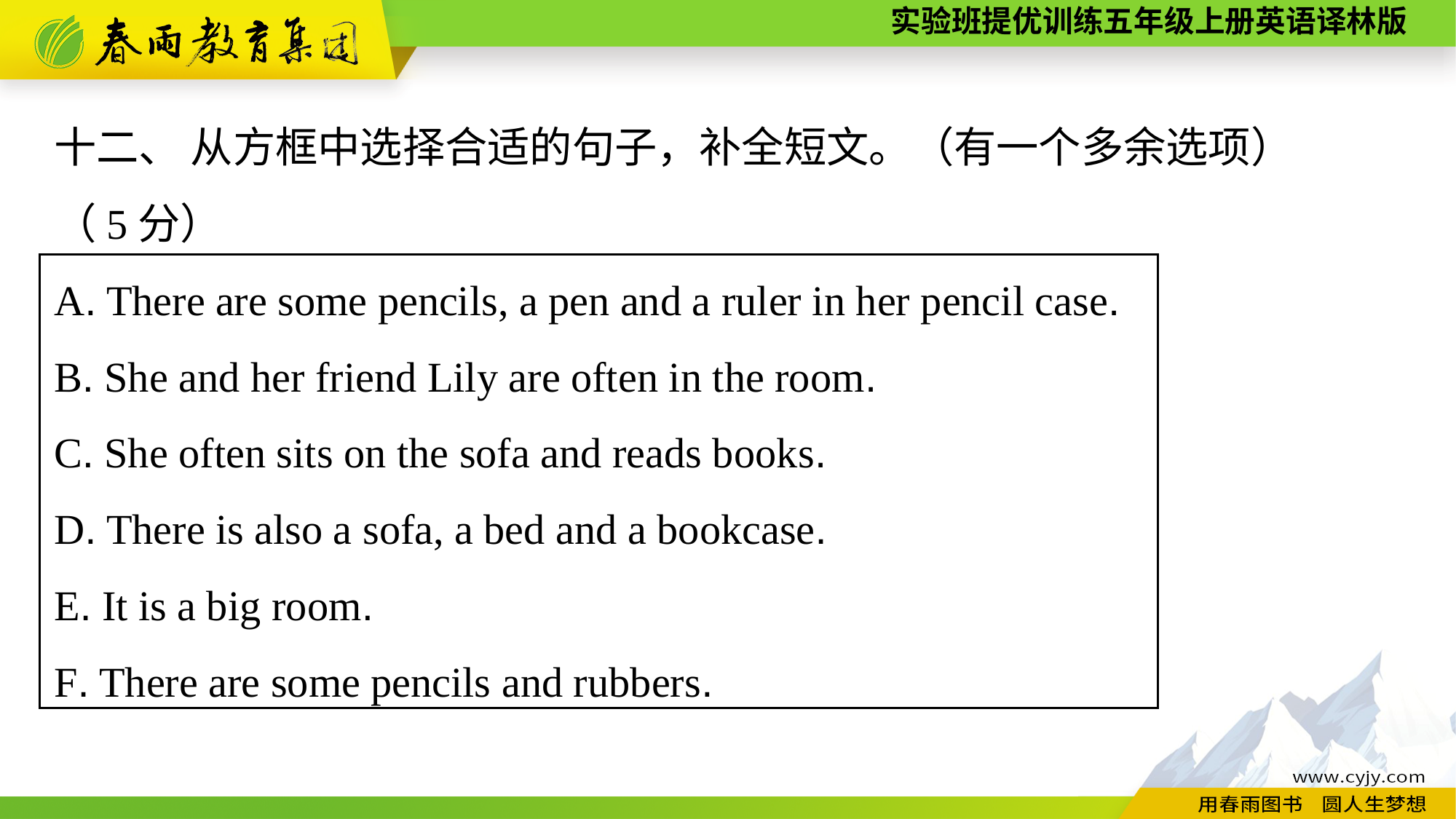

十二、 从方框中选择合适的句子，补全短文。（有一个多余选项）
（5分）
A. There are some pencils, a pen and a ruler in her pencil case.
B. She and her friend Lily are often in the room.
C. She often sits on the sofa and reads books.
D. There is also a sofa, a bed and a bookcase.
E. It is a big room.
F. There are some pencils and rubbers.